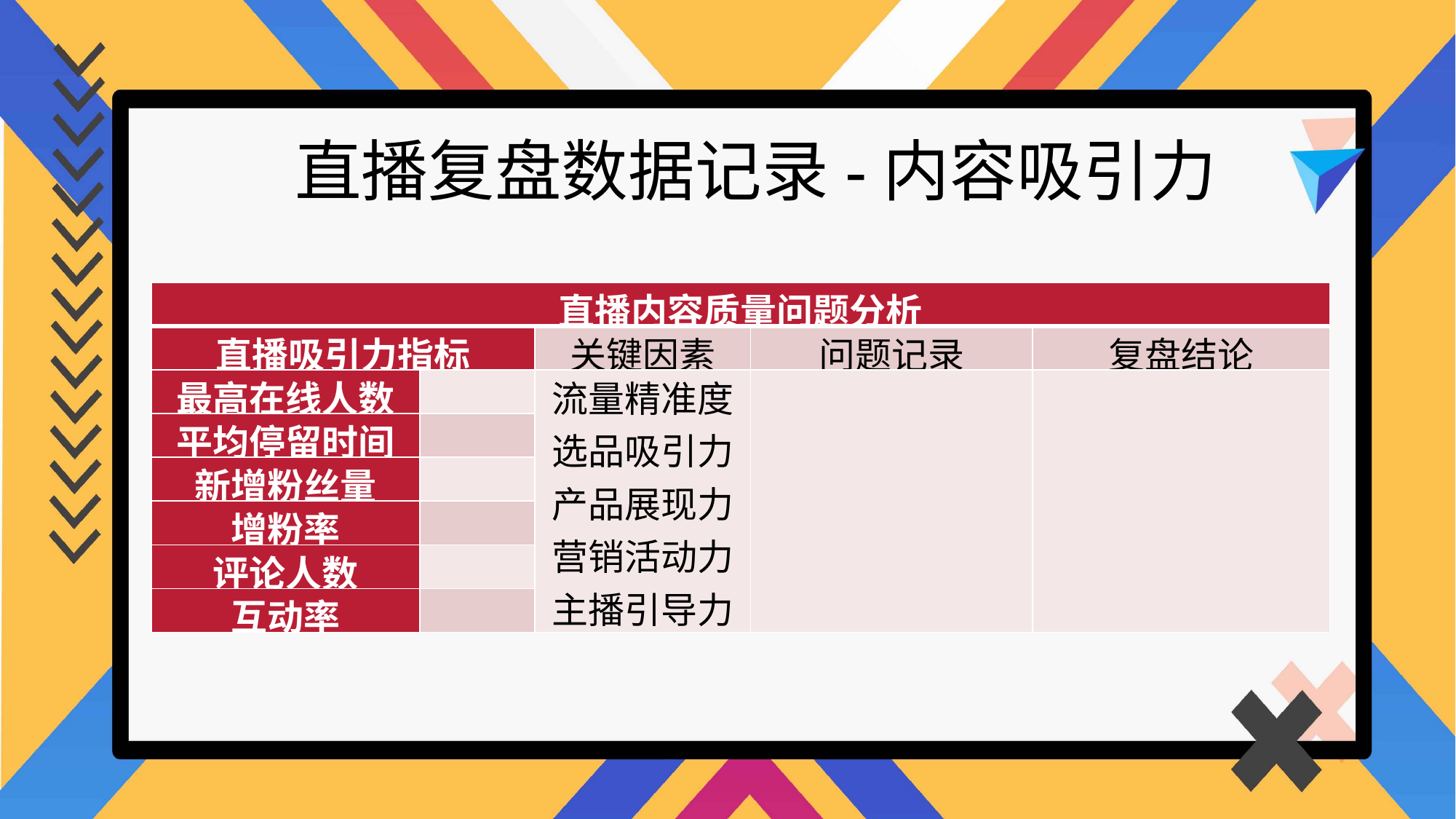

直播复盘数据记录-内容吸引力
| 直播内容质量问题分析 |  |  |  |  |
| --- | --- | --- | --- | --- |
| 直播吸引力指标 |  | 关键因素 | 问题记录 | 复盘结论 |
| 最高在线人数 |  | 流量精准度 选品吸引力 产品展现力 营销活动力 主播引导力 |  |  |
| 平均停留时间 |  |  |  |  |
| 新增粉丝量 |  |  |  |  |
| 增粉率 |  |  |  |  |
| 评论人数 |  |  |  |  |
| 互动率 |  |  |  |  |